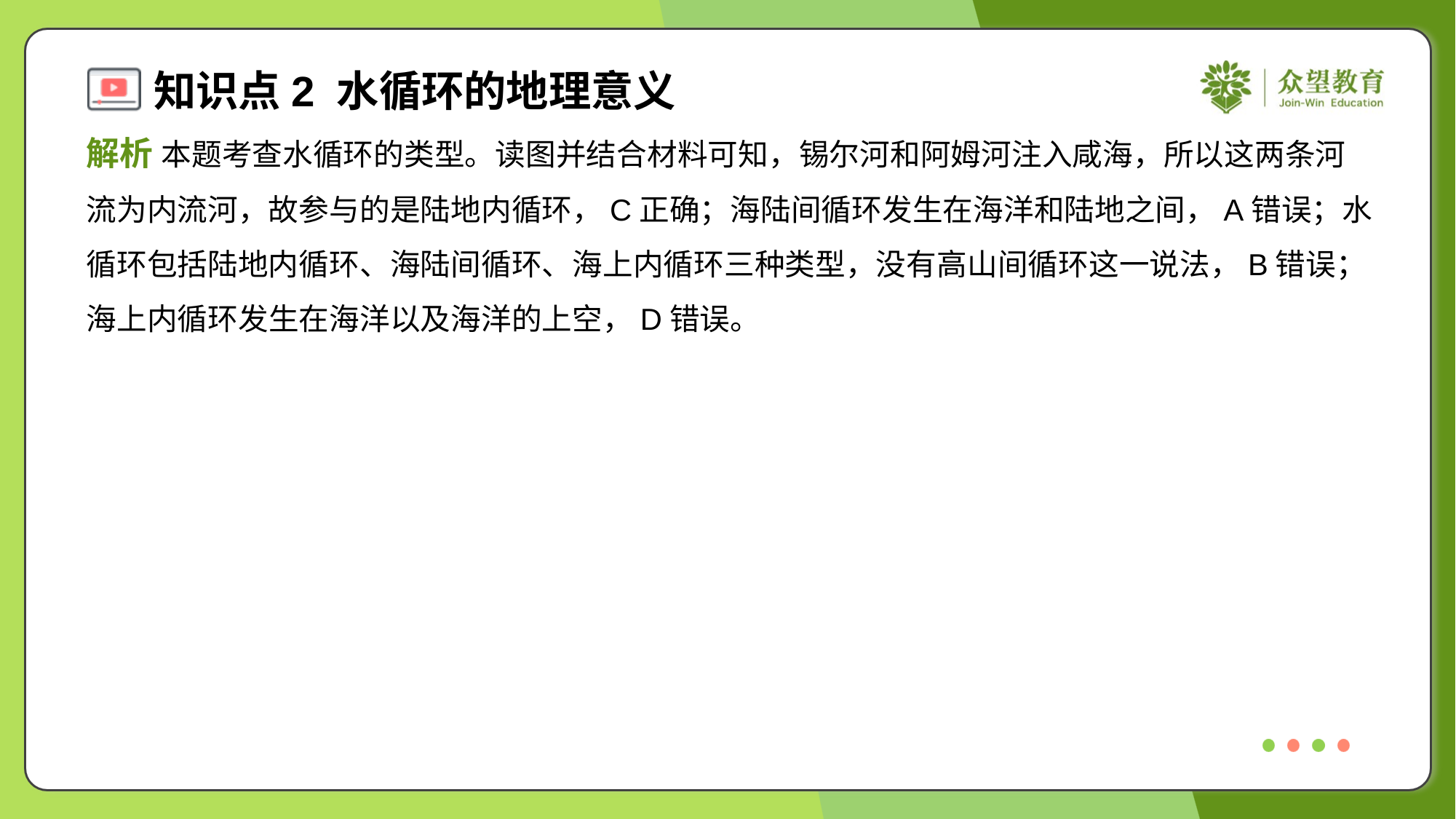

解析 本题考查水循环的类型。读图并结合材料可知，锡尔河和阿姆河注入咸海，所以这两条河
流为内流河，故参与的是陆地内循环，C正确；海陆间循环发生在海洋和陆地之间，A错误；水
循环包括陆地内循环、海陆间循环、海上内循环三种类型，没有高山间循环这一说法，B错误；
海上内循环发生在海洋以及海洋的上空，D错误。